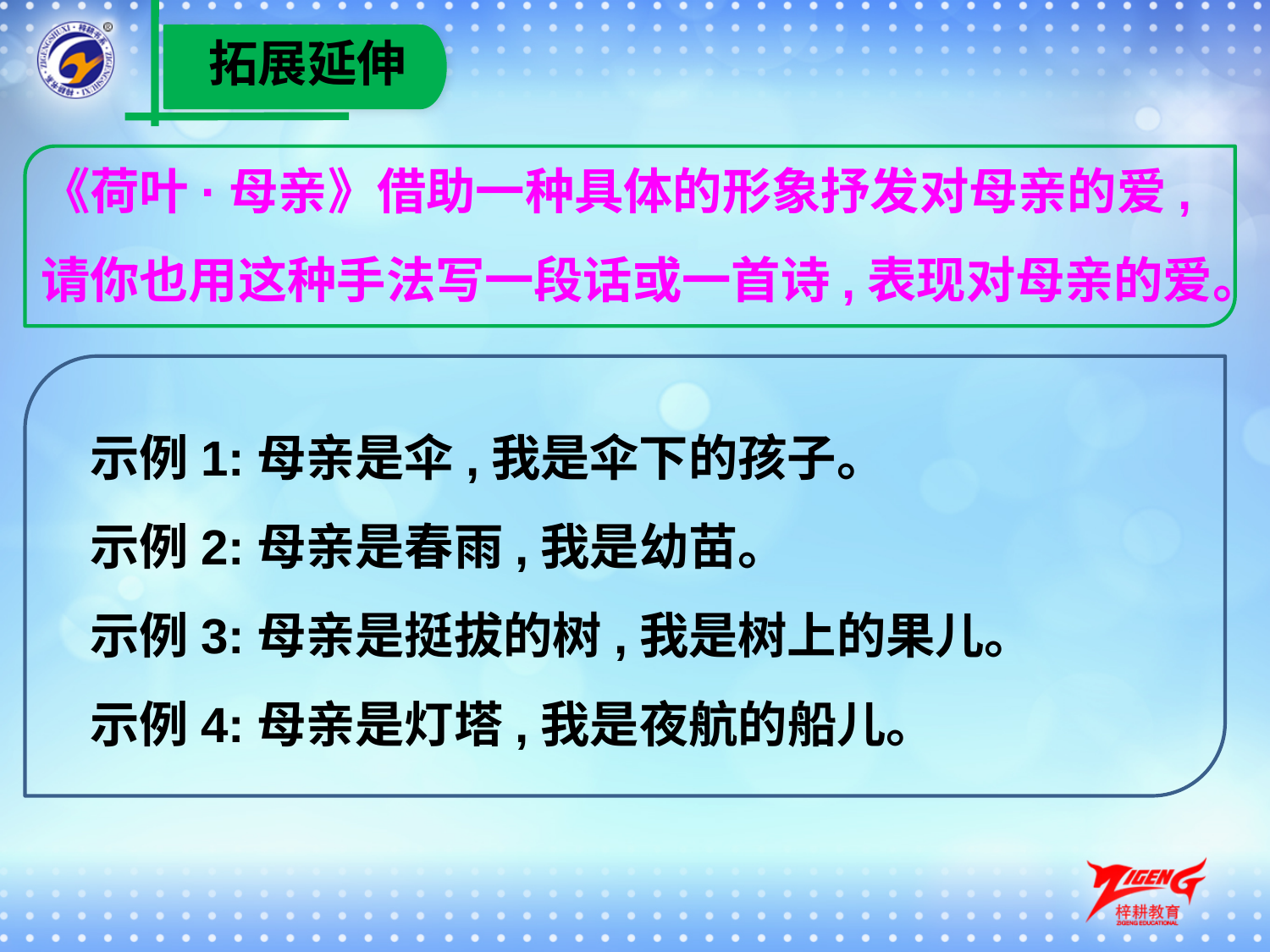

拓展延伸
《荷叶·母亲》借助一种具体的形象抒发对母亲的爱,
请你也用这种手法写一段话或一首诗,表现对母亲的爱。

　示例1:母亲是伞,我是伞下的孩子。
　示例2:母亲是春雨,我是幼苗。
　示例3:母亲是挺拔的树,我是树上的果儿。
　示例4:母亲是灯塔,我是夜航的船儿。